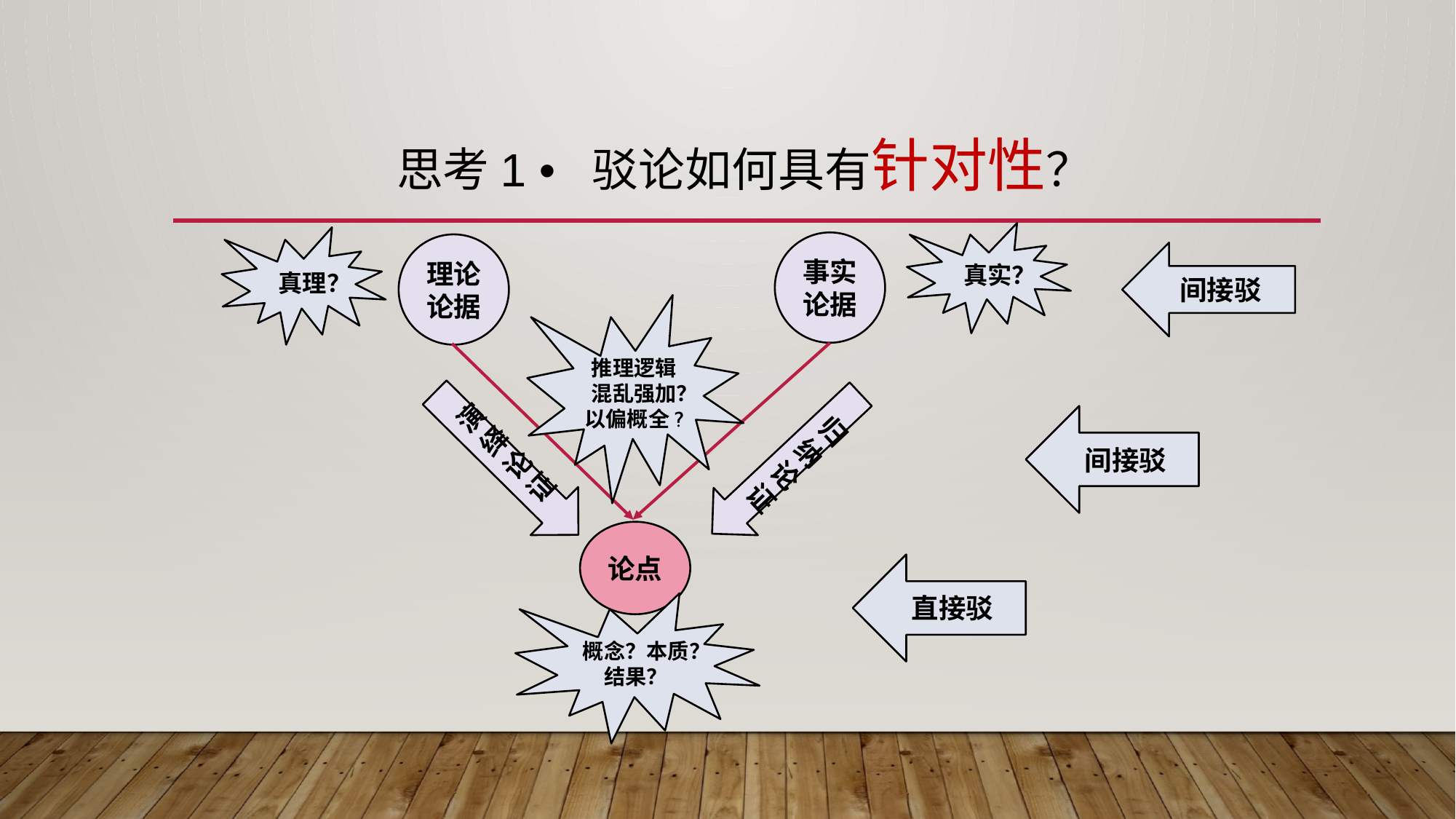

# 思考1 •  驳论如何具有针对性？
真实？
真理？
事实论据
理论论据
间接驳
推理逻辑
混乱强加？以偏概全?
归纳论证
演绎论证
间接驳
论点
直接驳
概念？本质？结果？